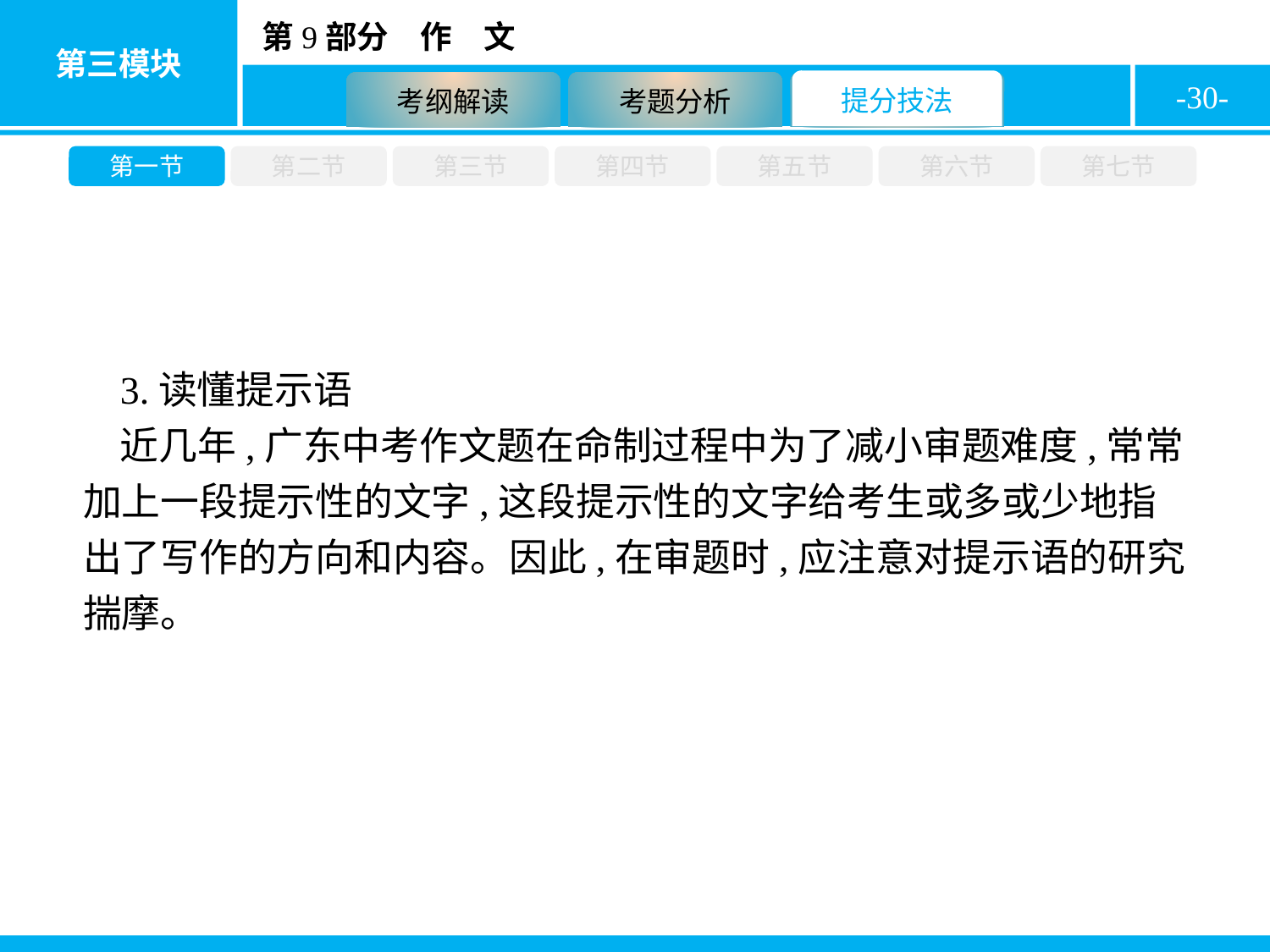

-30-
第一节
第二节
第三节
第四节
第五节
第六节
第七节
3.读懂提示语
近几年,广东中考作文题在命制过程中为了减小审题难度,常常加上一段提示性的文字,这段提示性的文字给考生或多或少地指出了写作的方向和内容。因此,在审题时,应注意对提示语的研究揣摩。